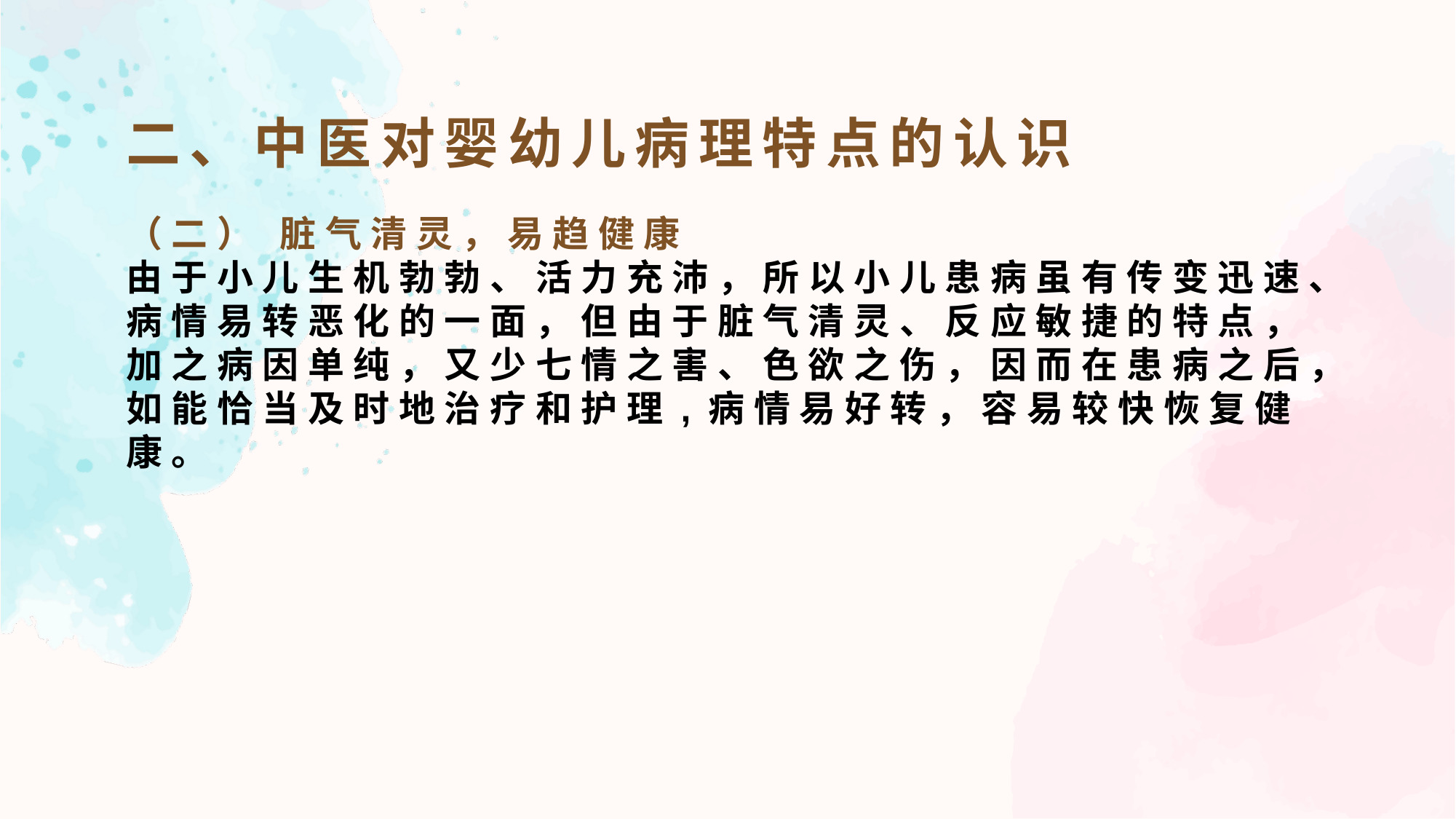

二、中医对婴幼儿病理特点的认识

（二） 脏气清灵，易趋健康
由于小儿生机勃勃、活力充沛，所以小儿患病虽有传变迅速、病情易转恶化的一面，但由于脏气清灵、反应敏捷的特点，加之病因单纯，又少七情之害、色欲之伤，因而在患病之后，如能恰当及时地治疗和护理,病情易好转，容易较快恢复健康。